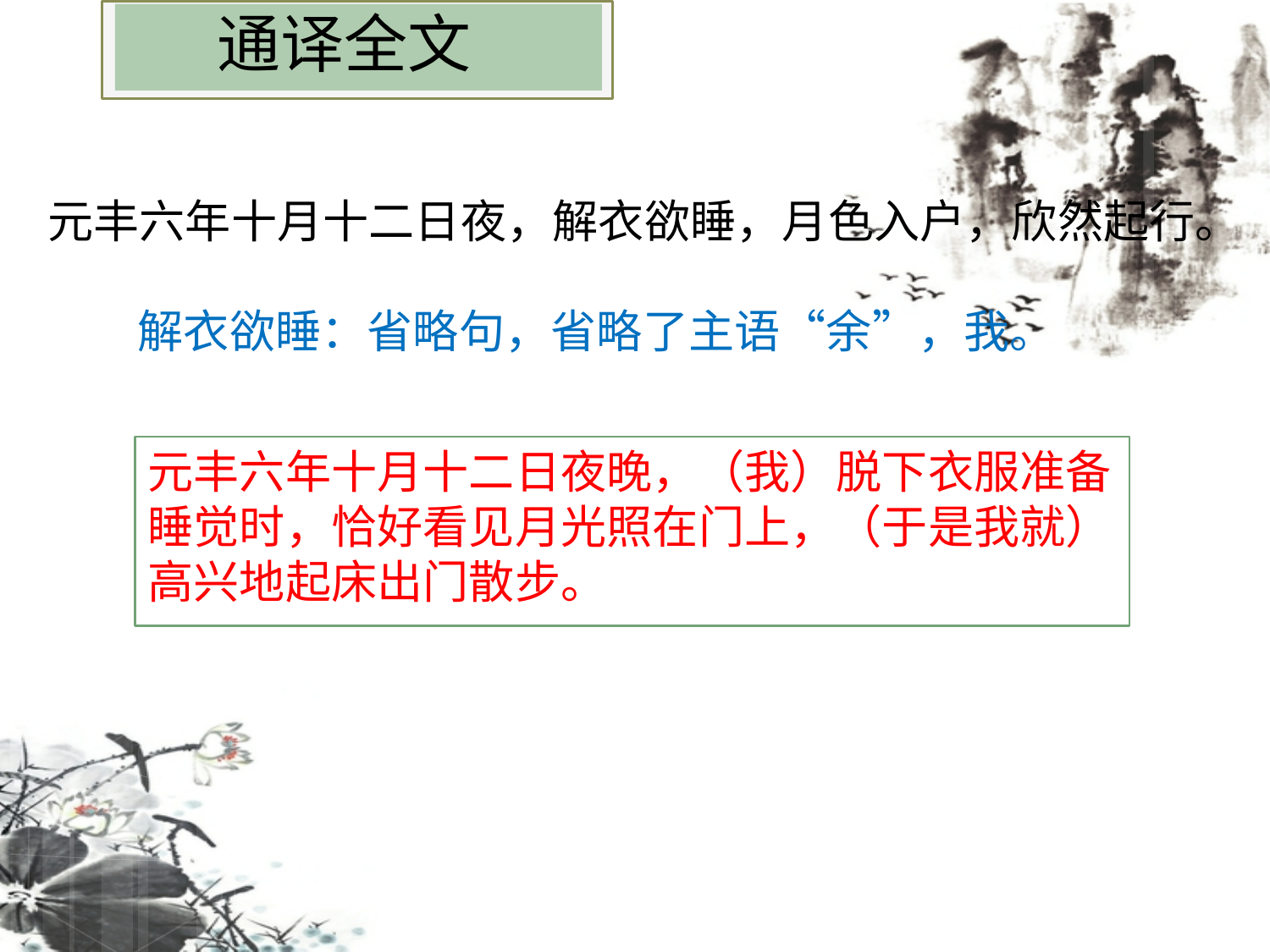

通译全文
元丰六年十月十二日夜，解衣欲睡，月色入户，欣然起行。

解衣欲睡：省略句，省略了主语“余”，我。

元丰六年十月十二日夜晚，（我）脱下衣服准备睡觉时，恰好看见月光照在门上，（于是我就）高兴地起床出门散步。